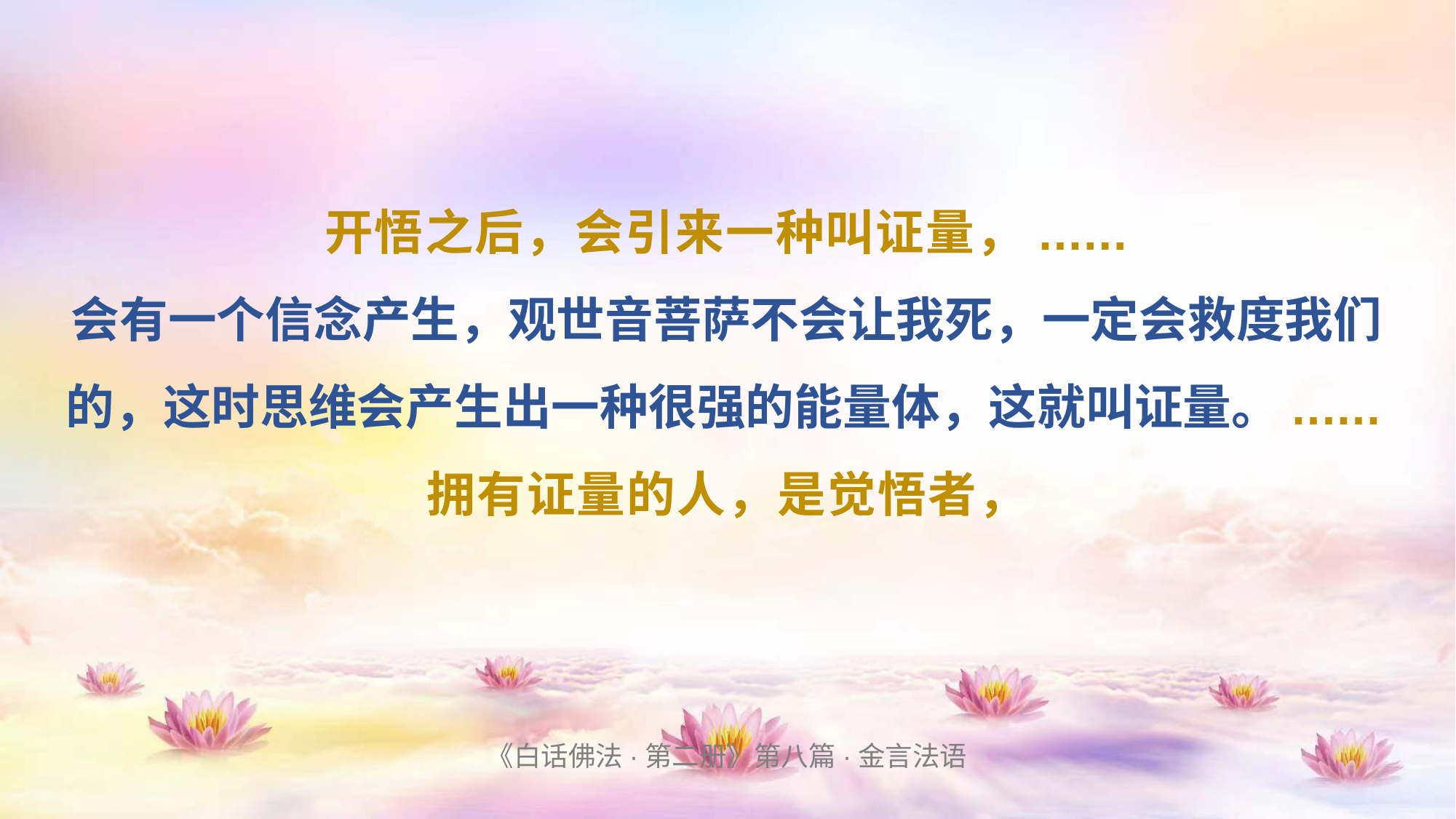

# 开悟之后，会引来一种叫证量，...... 会有一个信念产生，观世音菩萨不会让我死，一定会救度我们的，这时思维会产生出一种很强的能量体，这就叫证量。......拥有证量的人，是觉悟者，
《白话佛法·第二册》第八篇·金言法语